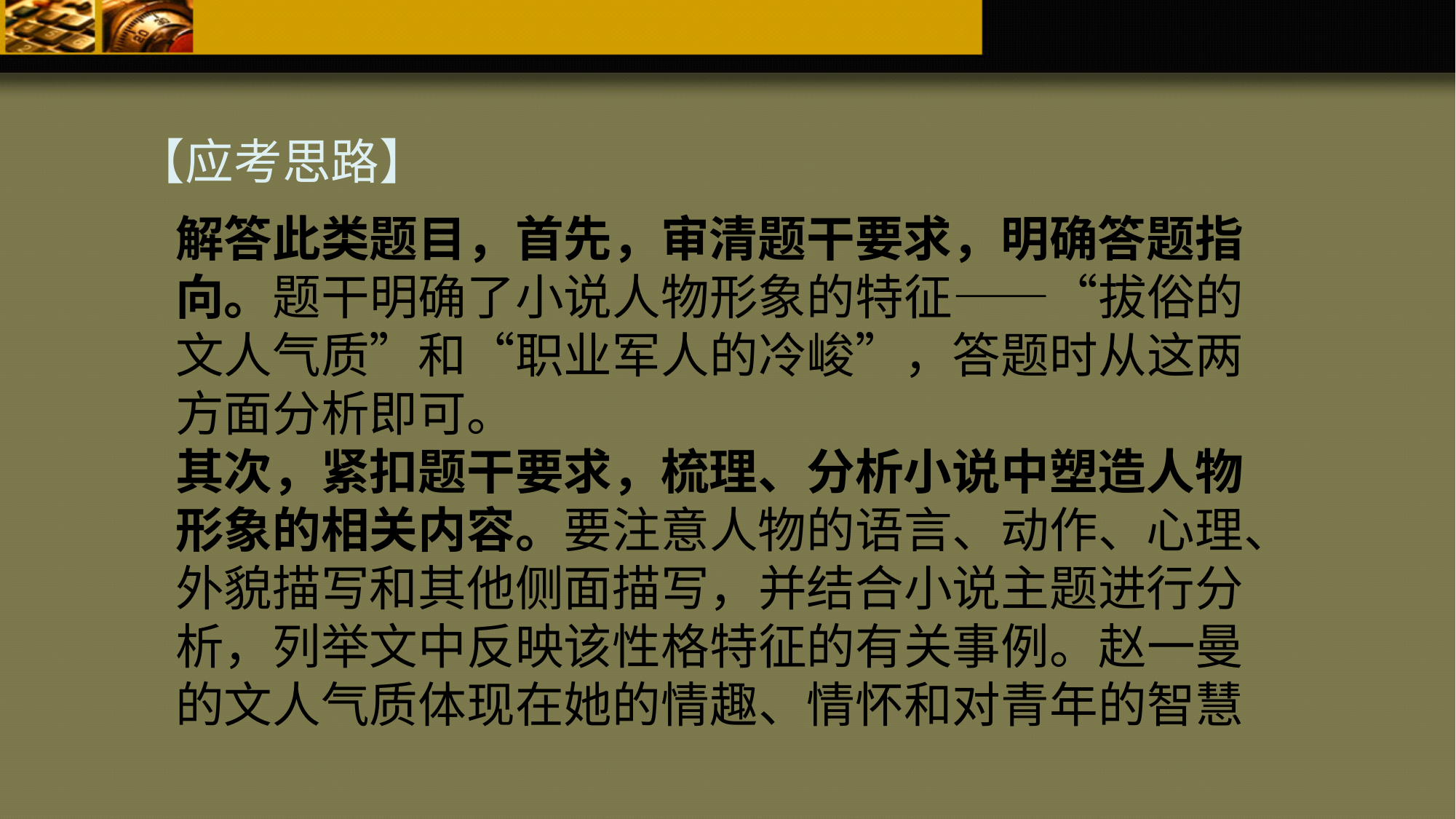

【应考思路】
解答此类题目，首先，审清题干要求，明确答题指向。题干明确了小说人物形象的特征——“拔俗的文人气质”和“职业军人的冷峻”，答题时从这两方面分析即可。
其次，紧扣题干要求，梳理、分析小说中塑造人物形象的相关内容。要注意人物的语言、动作、心理、外貌描写和其他侧面描写，并结合小说主题进行分析，列举文中反映该性格特征的有关事例。赵一曼的文人气质体现在她的情趣、情怀和对青年的智慧